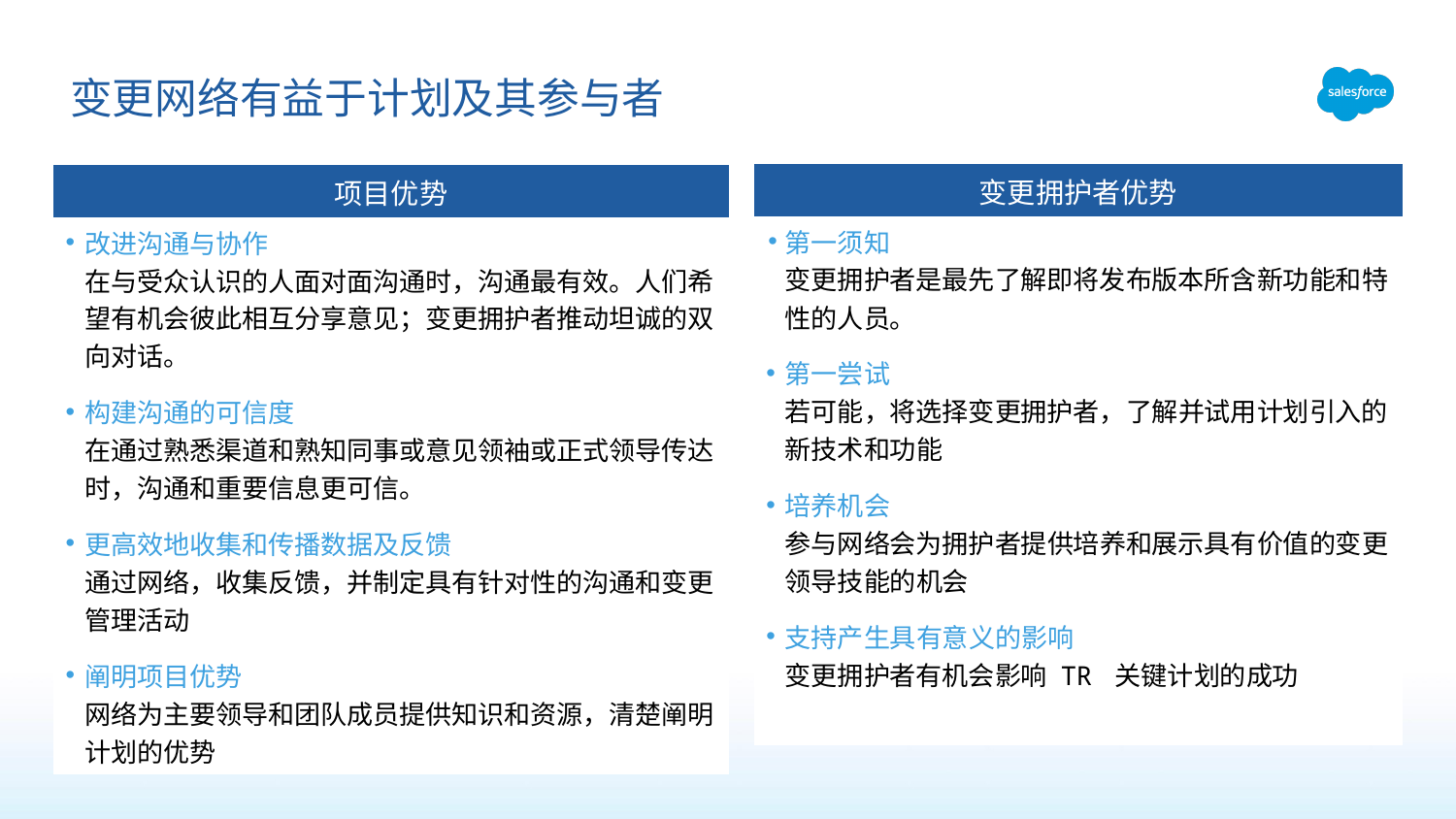

# 变更网络有益于计划及其参与者
| 变更拥护者优势 |
| --- |
| 第一须知 变更拥护者是最先了解即将发布版本所含新功能和特性的人员。 第一尝试 若可能，将选择变更拥护者，了解并试用计划引入的新技术和功能 培养机会 参与网络会为拥护者提供培养和展示具有价值的变更领导技能的机会 支持产生具有意义的影响 变更拥护者有机会影响 TR 关键计划的成功 |
| 项目优势 |
| --- |
| 改进沟通与协作 在与受众认识的人面对面沟通时，沟通最有效。人们希望有机会彼此相互分享意见；变更拥护者推动坦诚的双向对话。 构建沟通的可信度 在通过熟悉渠道和熟知同事或意见领袖或正式领导传达时，沟通和重要信息更可信。 更高效地收集和传播数据及反馈 通过网络，收集反馈，并制定具有针对性的沟通和变更管理活动 阐明项目优势 网络为主要领导和团队成员提供知识和资源，清楚阐明计划的优势 |